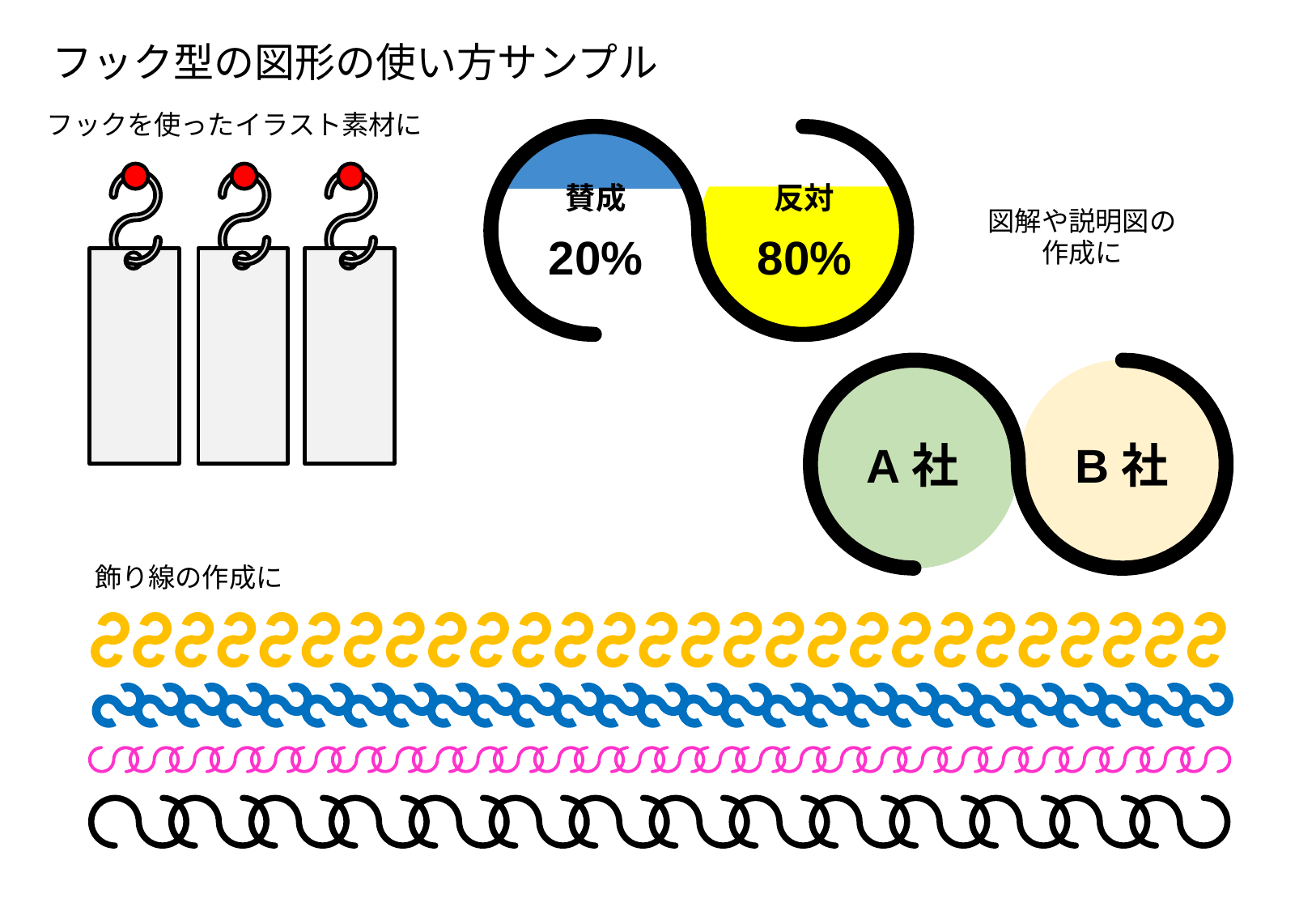

フック型の図形の使い方サンプル
フックを使ったイラスト素材に

賛成
反対

図解や説明図の
作成に
20%
80%

A社
B社
飾り線の作成に